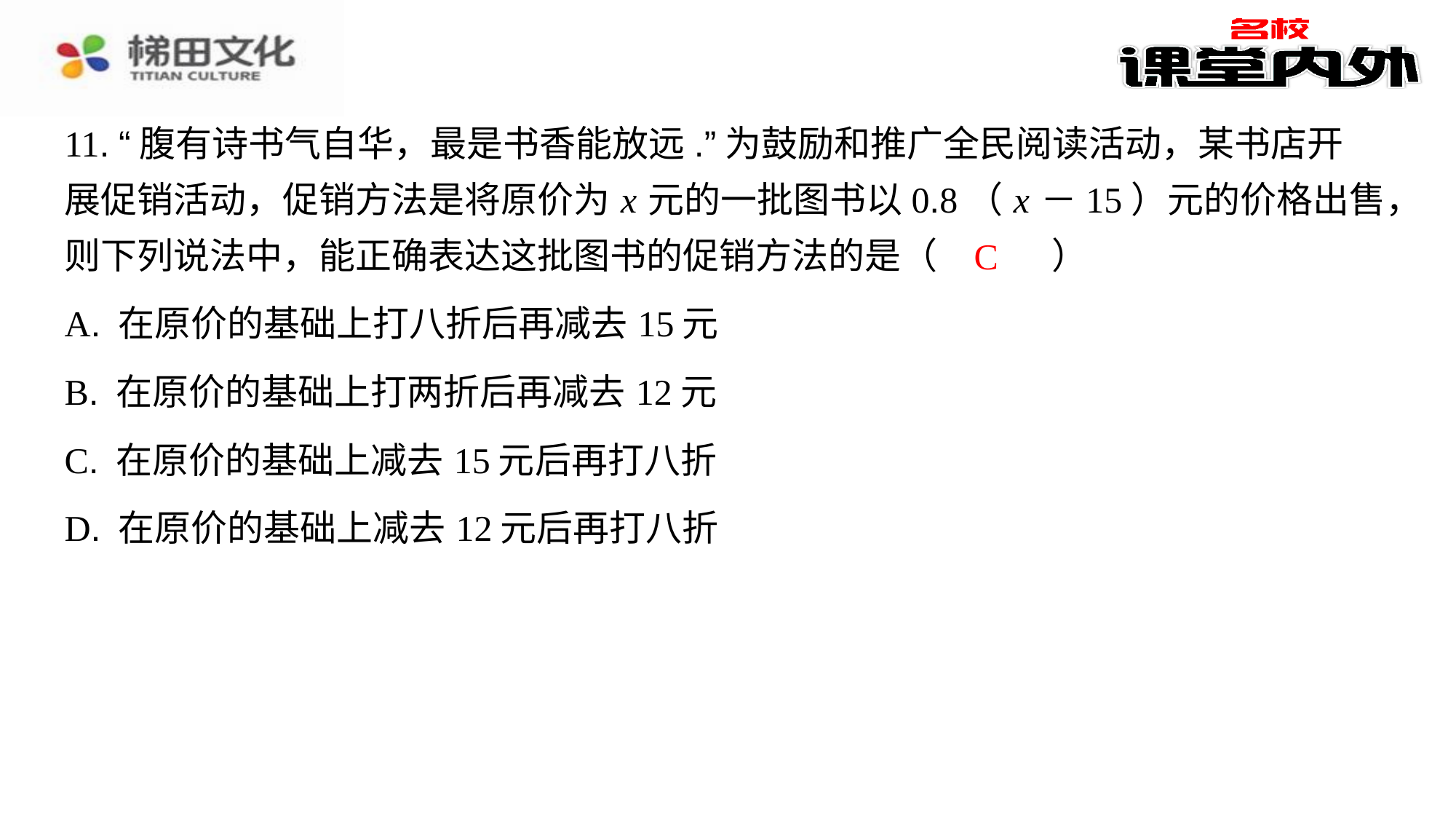

11. “腹有诗书气自华，最是书香能放远.”为鼓励和推广全民阅读活动，某书店开
展促销活动，促销方法是将原价为 x 元的一批图书以0.8（ x －15）元的价格出售，
则下列说法中，能正确表达这批图书的促销方法的是（　C　）
C
| A. 在原价的基础上打八折后再减去15元 |
| --- |
| B. 在原价的基础上打两折后再减去12元 |
| C. 在原价的基础上减去15元后再打八折 |
| D. 在原价的基础上减去12元后再打八折 |